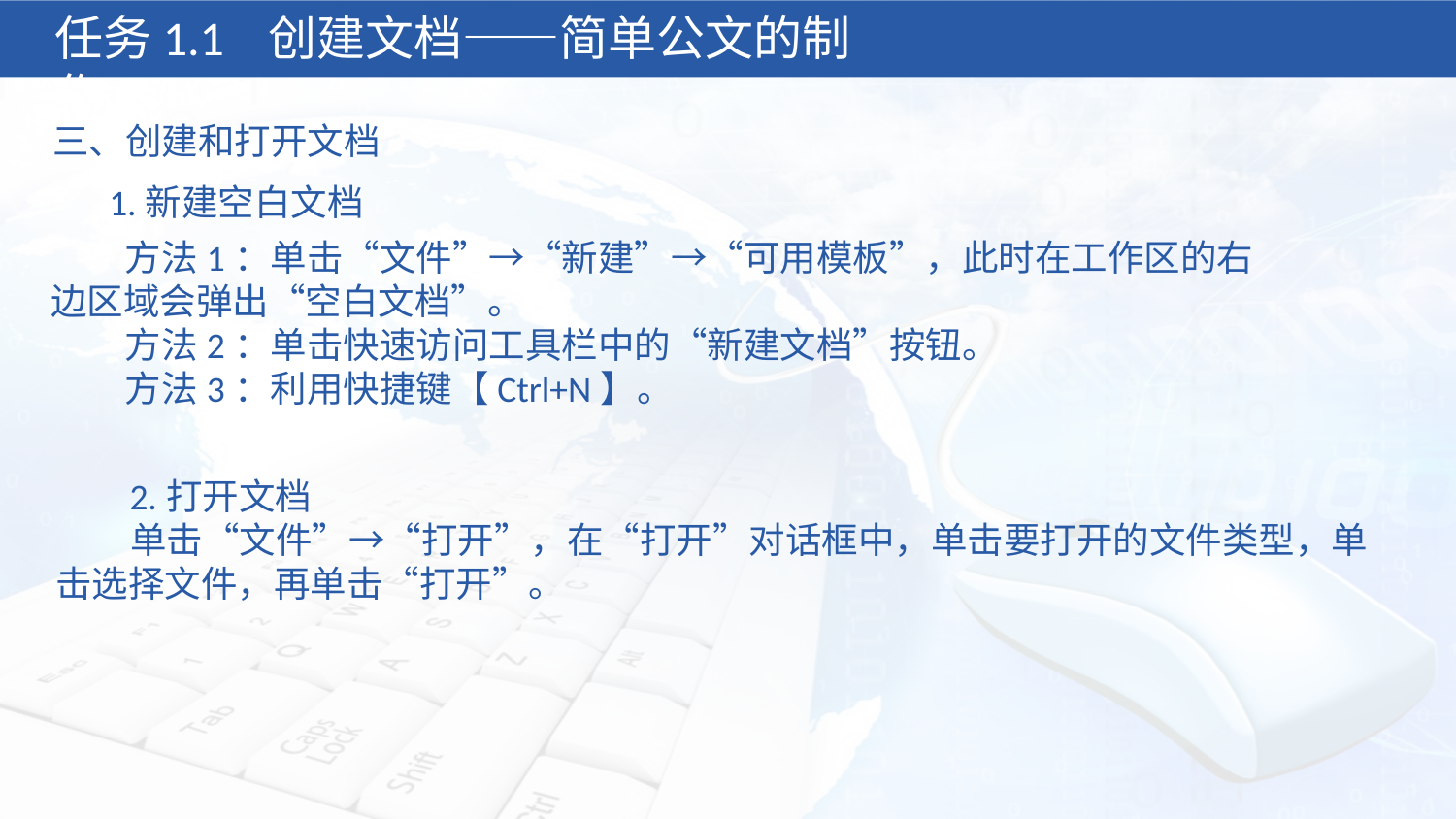

任务1.1   创建文档——简单公文的制作
三、创建和打开文档
1.新建空白文档
        方法1：单击“文件”→“新建”→“可用模板”，此时在工作区的右边区域会弹出“空白文档”。
        方法2：单击快速访问工具栏中的“新建文档”按钮。
        方法3：利用快捷键【Ctrl+N】。
         2.打开文档
        单击“文件”→“打开”，在“打开”对话框中，单击要打开的文件类型，单击选择文件，再单击“打开”。